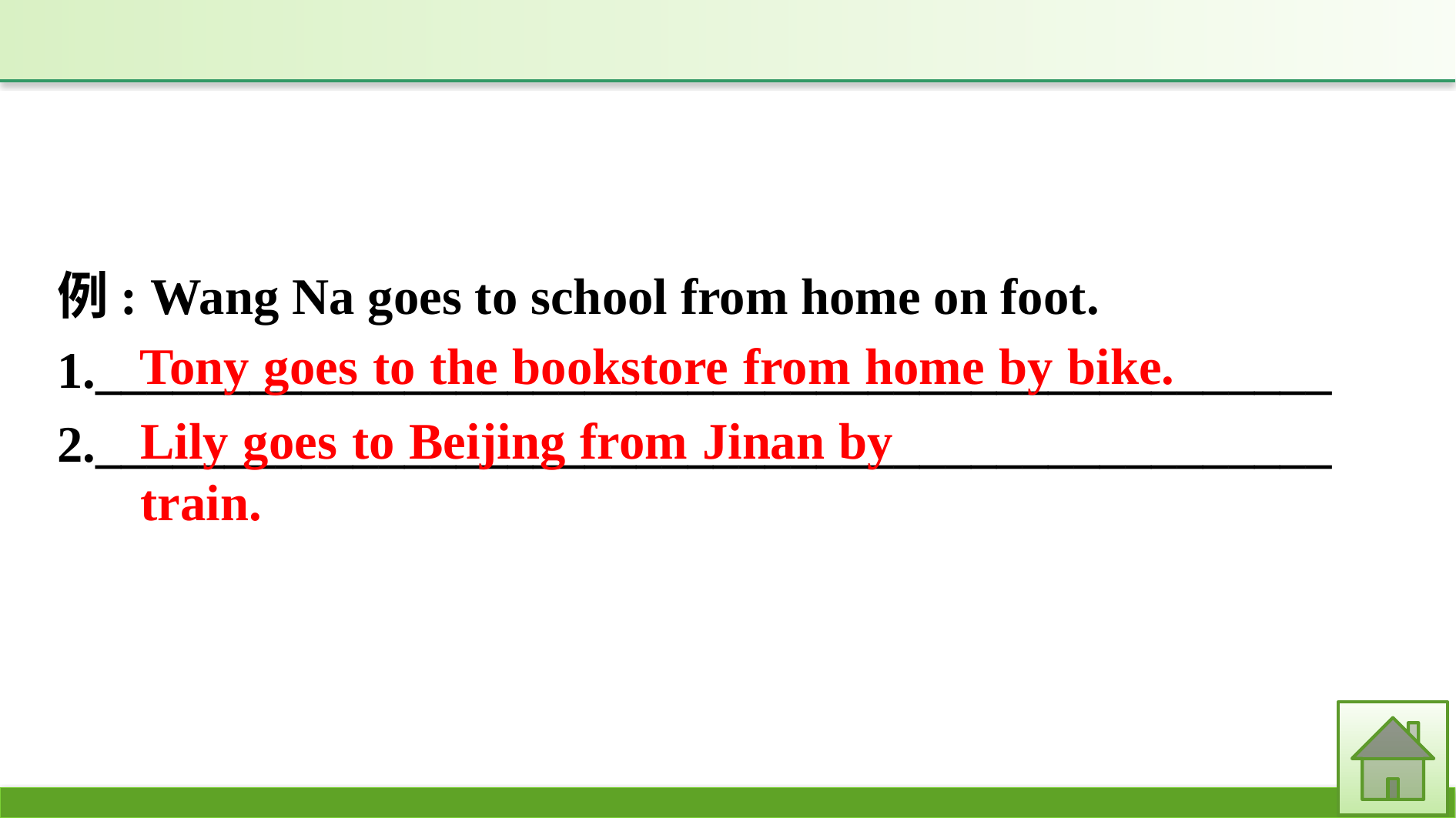

例: Wang Na goes to school from home on foot.
1.________________________________________________
2.________________________________________________
Tony goes to the bookstore from home by bike.
Lily goes to Beijing from Jinan by train.